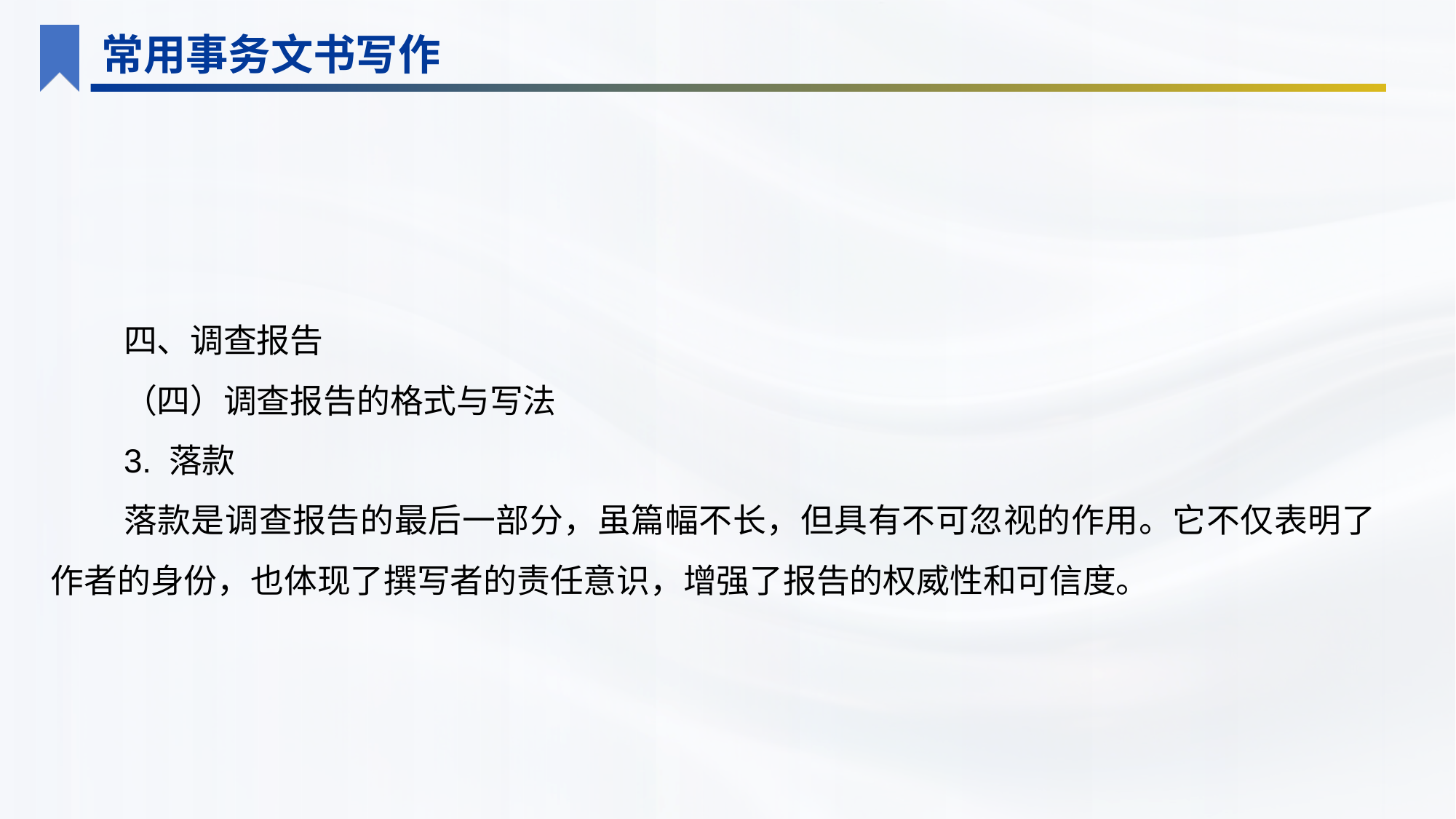

常用事务文书写作
四、调查报告
（四）调查报告的格式与写法
3. 落款
落款是调查报告的最后一部分，虽篇幅不长，但具有不可忽视的作用。它不仅表明了作者的身份，也体现了撰写者的责任意识，增强了报告的权威性和可信度。